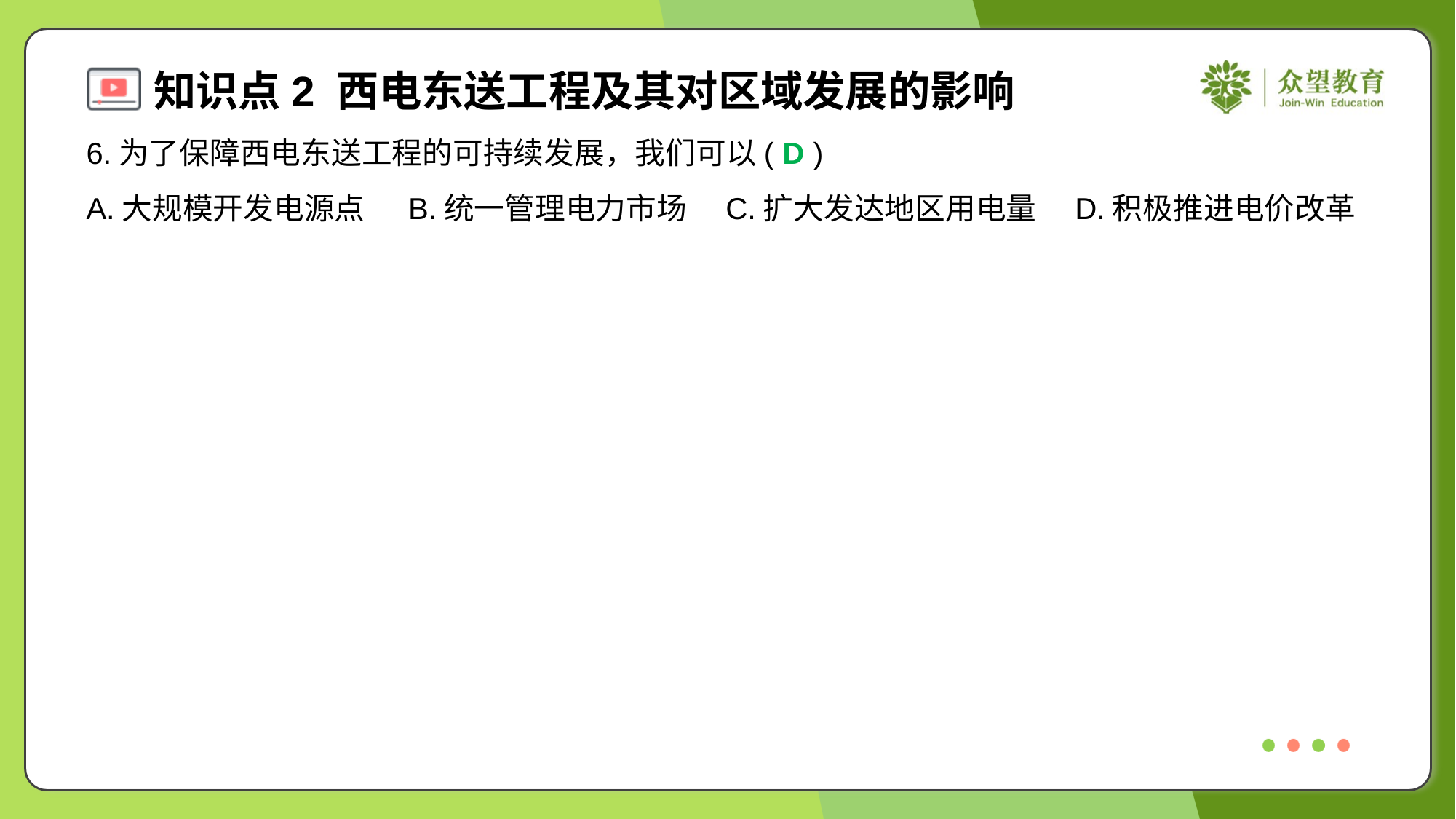

6.为了保障西电东送工程的可持续发展，我们可以(     )
D
A.大规模开发电源点	B.统一管理电力市场	C.扩大发达地区用电量	D.积极推进电价改革